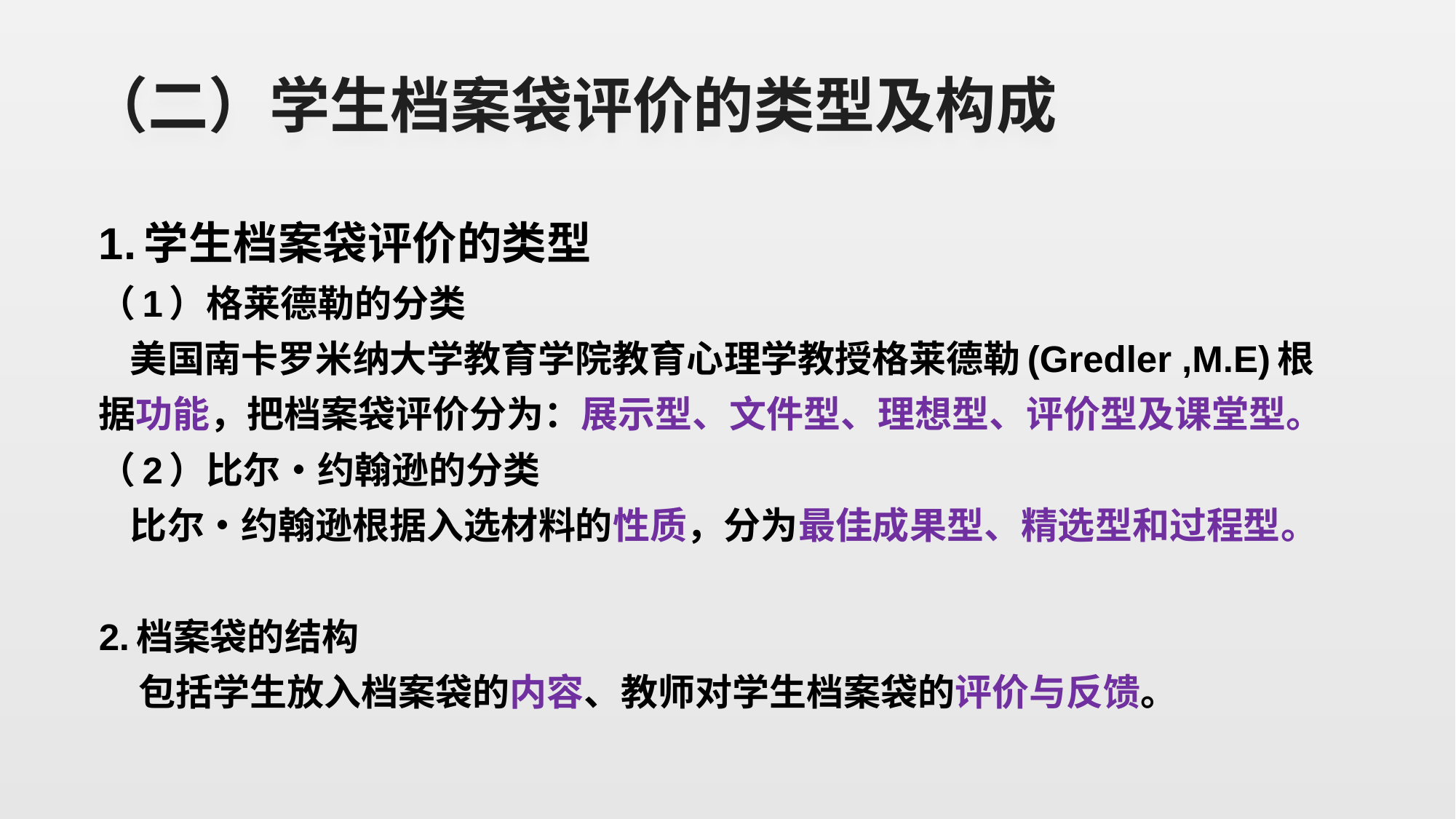

# （二）学生档案袋评价的类型及构成
1.学生档案袋评价的类型
（1）格莱德勒的分类
   美国南卡罗米纳大学教育学院教育心理学教授格莱德勒(Gredler ,M.E)根据功能，把档案袋评价分为：展示型、文件型、理想型、评价型及课堂型。
（2）比尔•约翰逊的分类
   比尔•约翰逊根据入选材料的性质，分为最佳成果型、精选型和过程型。

2.档案袋的结构
    包括学生放入档案袋的内容、教师对学生档案袋的评价与反馈。